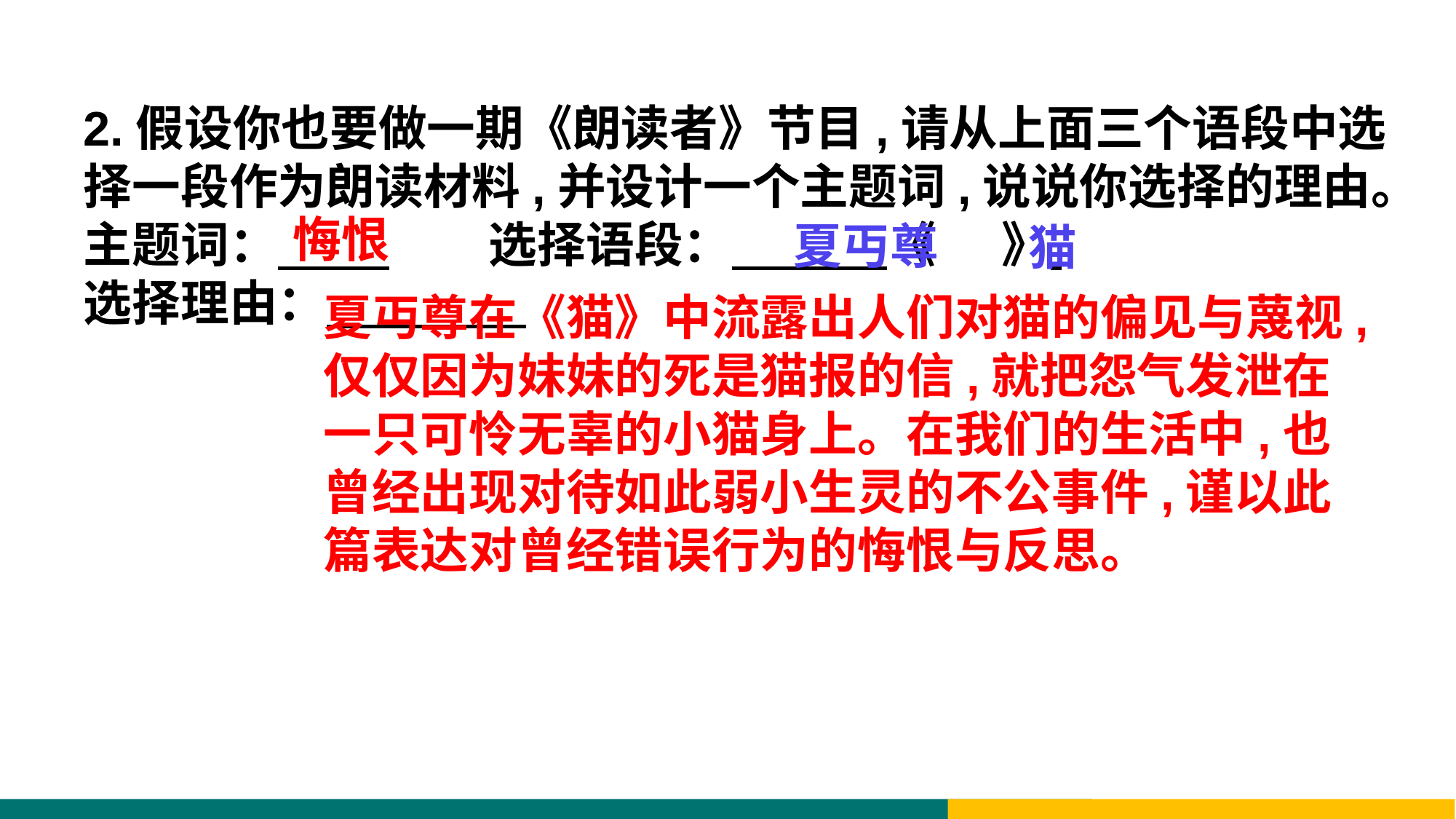

2.假设你也要做一期《朗读者》节目,请从上面三个语段中选择一段作为朗读材料,并设计一个主题词,说说你选择的理由。
主题词：                   选择语段：              《      》
选择理由：
悔恨
夏丏尊
猫
夏丏尊在《猫》中流露出人们对猫的偏见与蔑视,仅仅因为妹妹的死是猫报的信,就把怨气发泄在一只可怜无辜的小猫身上。在我们的生活中,也曾经出现对待如此弱小生灵的不公事件,谨以此篇表达对曾经错误行为的悔恨与反思。